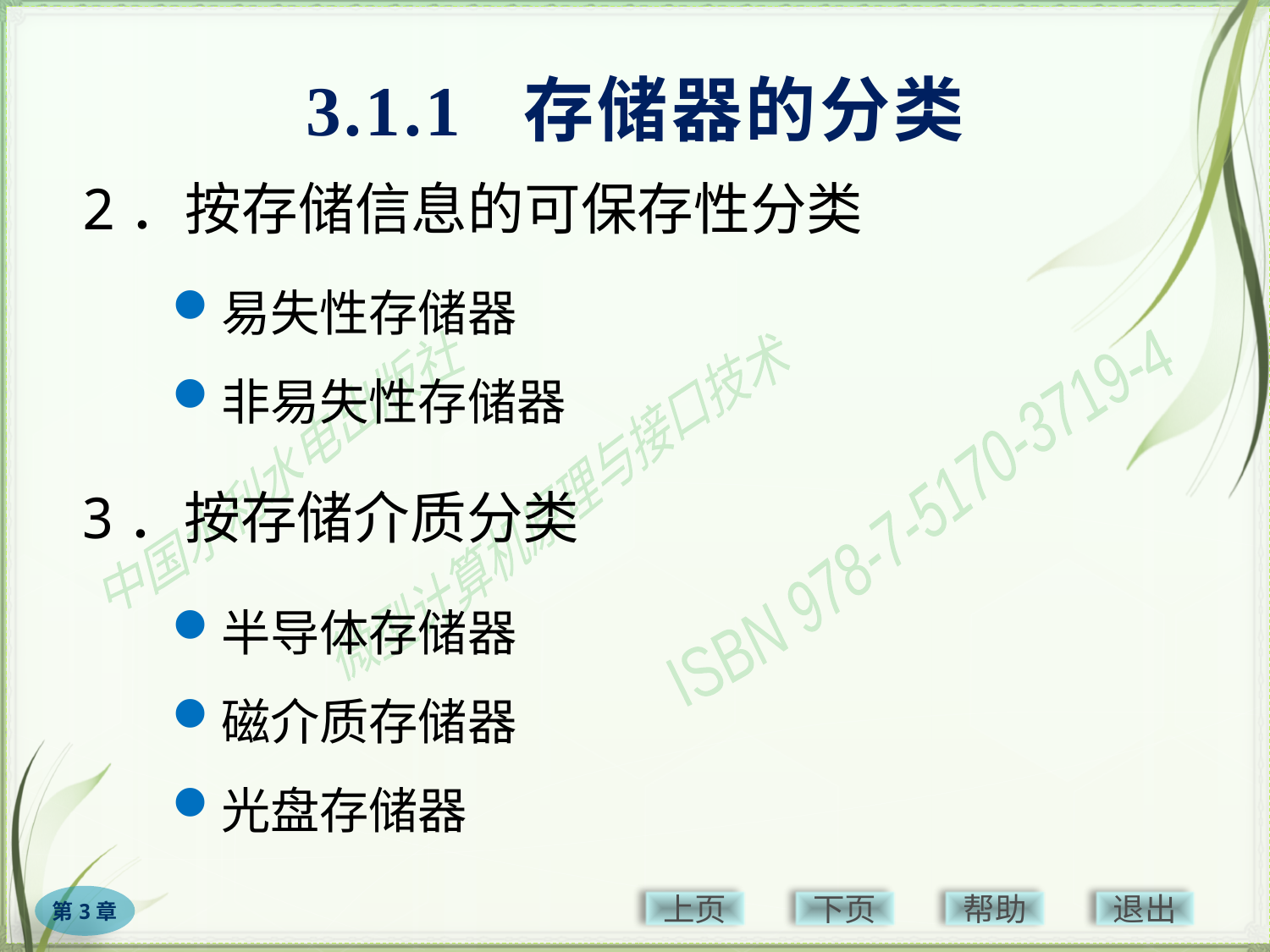

# 3.1.1  存储器的分类
2．按存储信息的可保存性分类
易失性存储器
非易失性存储器

3．按存储介质分类
半导体存储器
磁介质存储器
光盘存储器